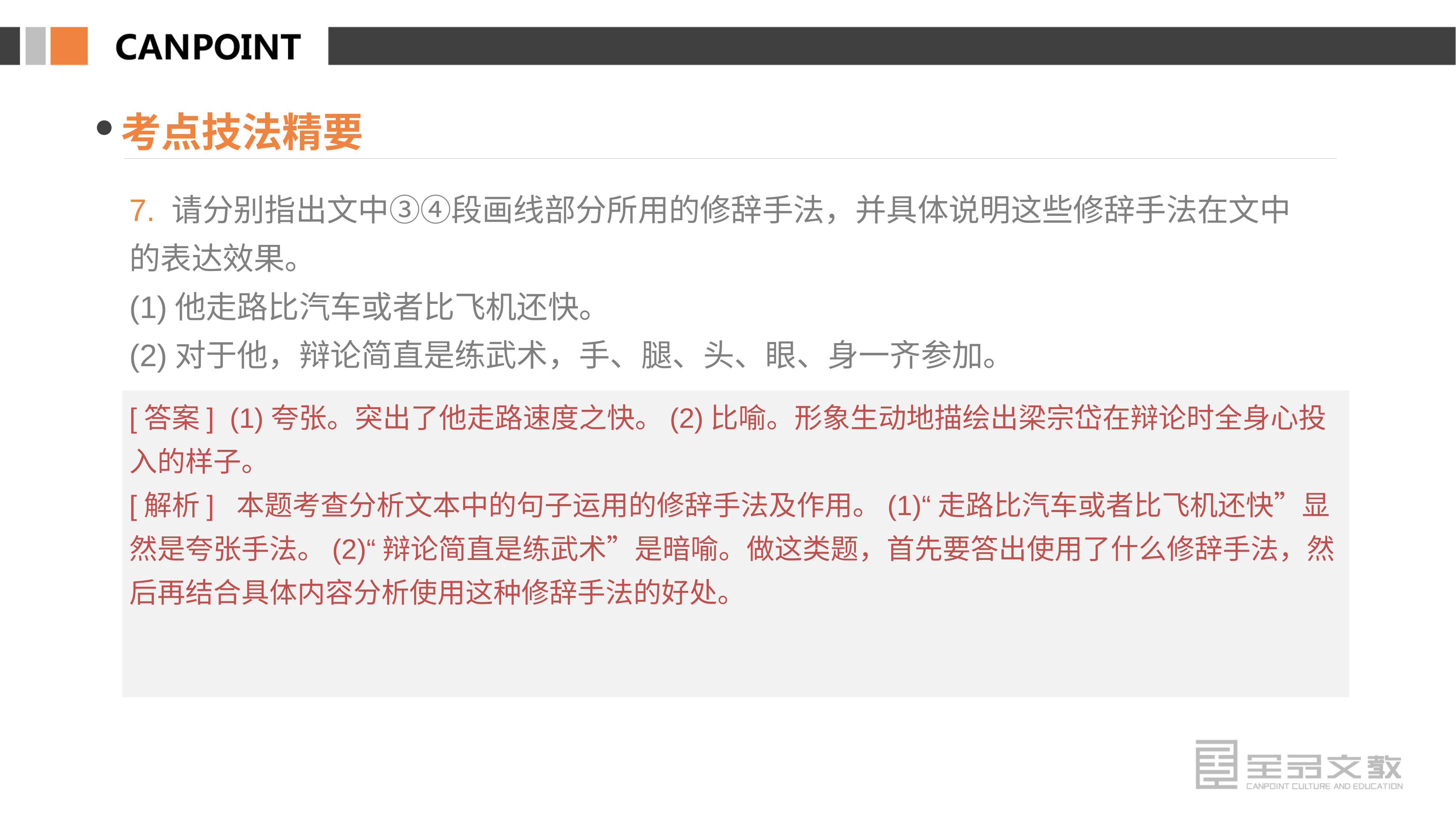

考点技法精要

7. 请分别指出文中③④段画线部分所用的修辞手法，并具体说明这些修辞手法在文中的表达效果。
(1)他走路比汽车或者比飞机还快。
(2)对于他，辩论简直是练武术，手、腿、头、眼、身一齐参加。
[答案]  (1)夸张。突出了他走路速度之快。(2)比喻。形象生动地描绘出梁宗岱在辩论时全身心投入的样子。
[解析]  本题考查分析文本中的句子运用的修辞手法及作用。(1)“走路比汽车或者比飞机还快”显然是夸张手法。(2)“辩论简直是练武术”是暗喻。做这类题，首先要答出使用了什么修辞手法，然后再结合具体内容分析使用这种修辞手法的好处。